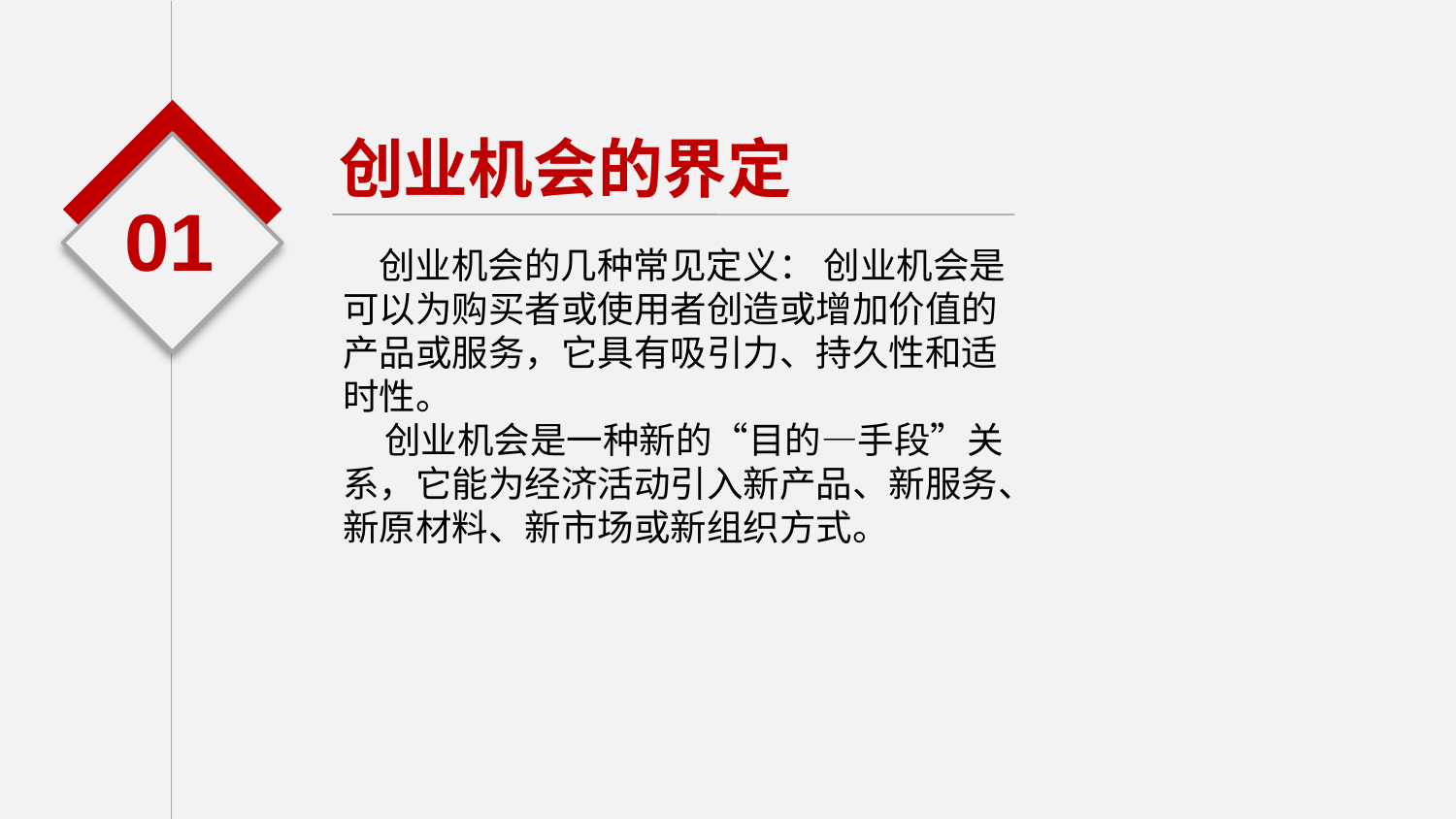

创业机会的界定

01
      创业机会的几种常见定义： 创业机会是可以为购买者或使用者创造或增加价值的产品或服务，它具有吸引力、持久性和适时性。
    创业机会是一种新的“目的—手段”关系，它能为经济活动引入新产品、新服务、新原材料、新市场或新组织方式。